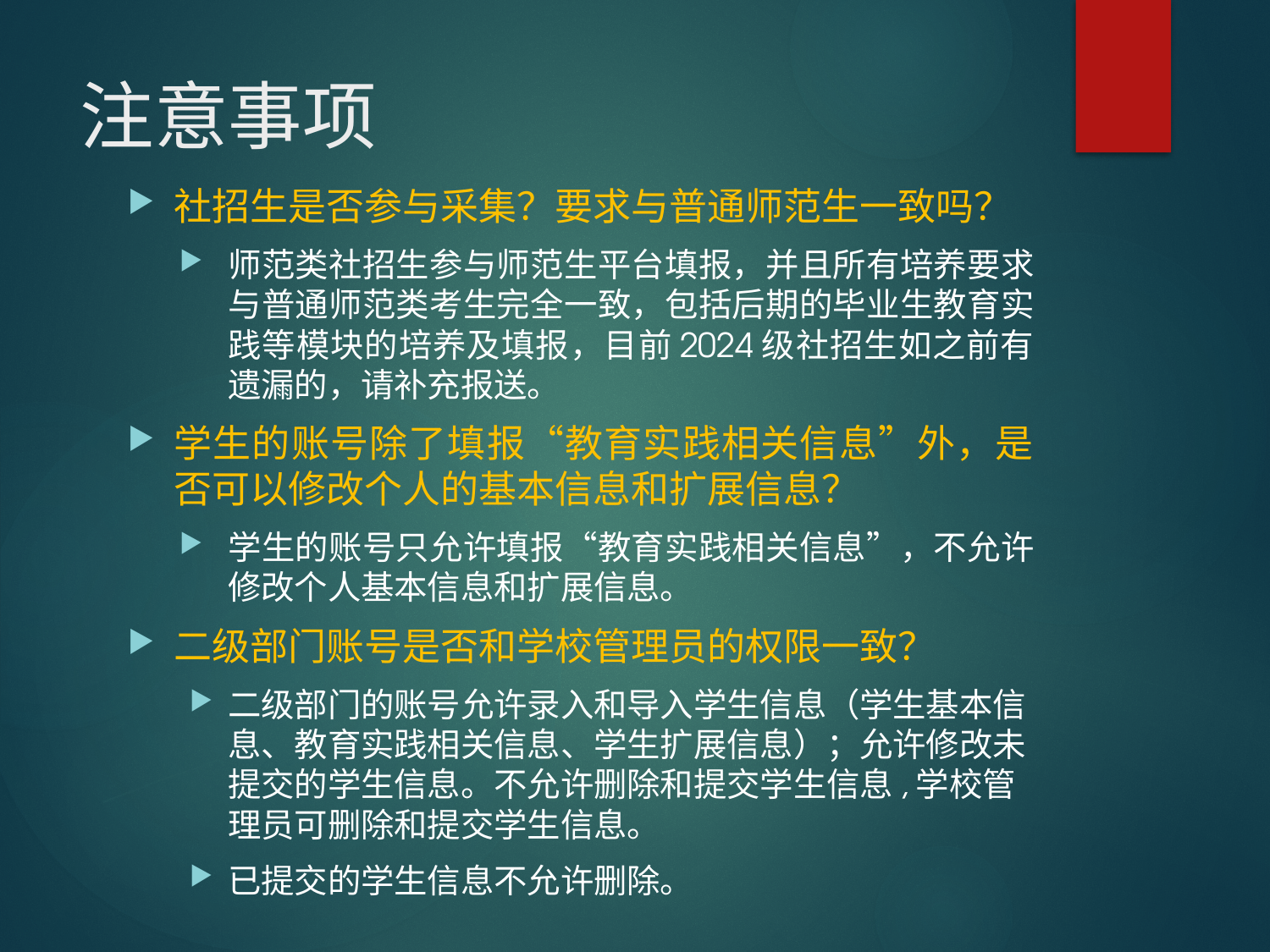

# 注意事项
社招生是否参与采集？要求与普通师范生一致吗？
师范类社招生参与师范生平台填报，并且所有培养要求与普通师范类考生完全一致，包括后期的毕业生教育实践等模块的培养及填报，目前2024级社招生如之前有遗漏的，请补充报送。
学生的账号除了填报“教育实践相关信息”外，是否可以修改个人的基本信息和扩展信息？
学生的账号只允许填报“教育实践相关信息”，不允许修改个人基本信息和扩展信息。
二级部门账号是否和学校管理员的权限一致？
二级部门的账号允许录入和导入学生信息（学生基本信息、教育实践相关信息、学生扩展信息）；允许修改未提交的学生信息。不允许删除和提交学生信息,学校管理员可删除和提交学生信息。
已提交的学生信息不允许删除。